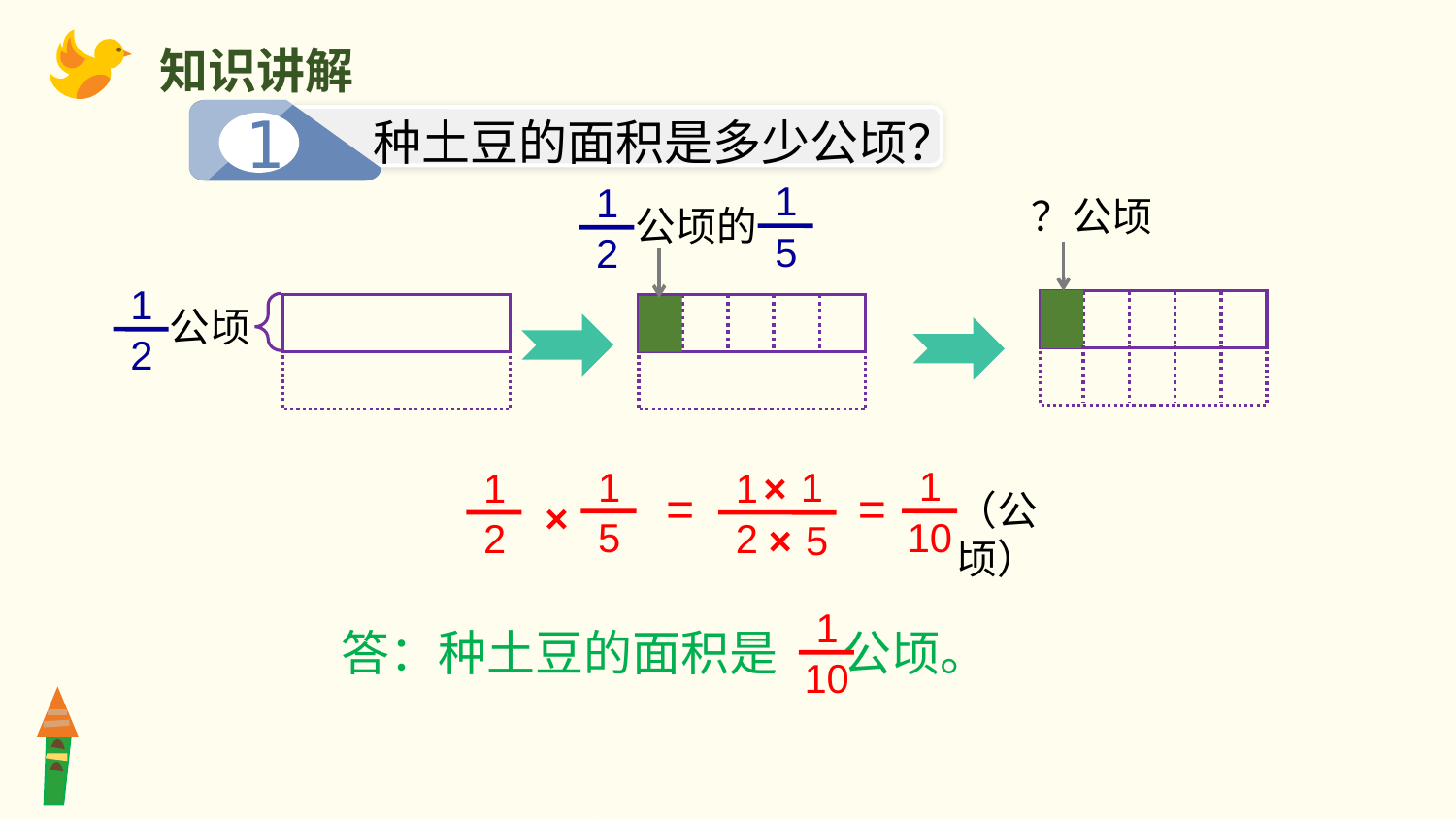

知识讲解

1
种土豆的面积是多少公顷？
1
5

1
2

？公顷

公顷的
1
2

公顷

1
10

1
5

1
×
1
2

=
×
5
1
2

（公顷）
=
×
1
10

答：种土豆的面积是      公顷。